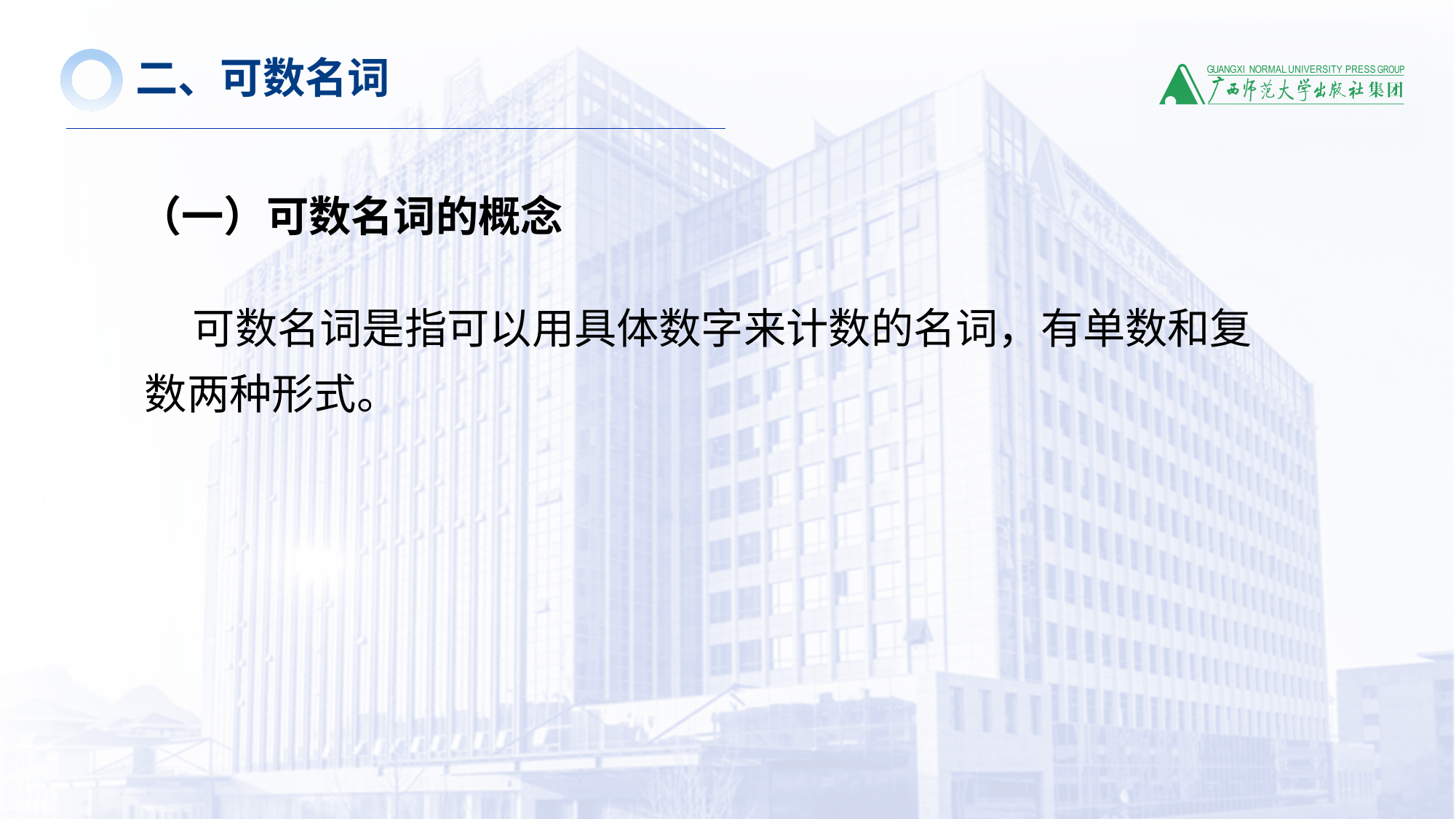

二、可数名词

（一）可数名词的概念
    可数名词是指可以用具体数字来计数的名词，有单数和复数两种形式。